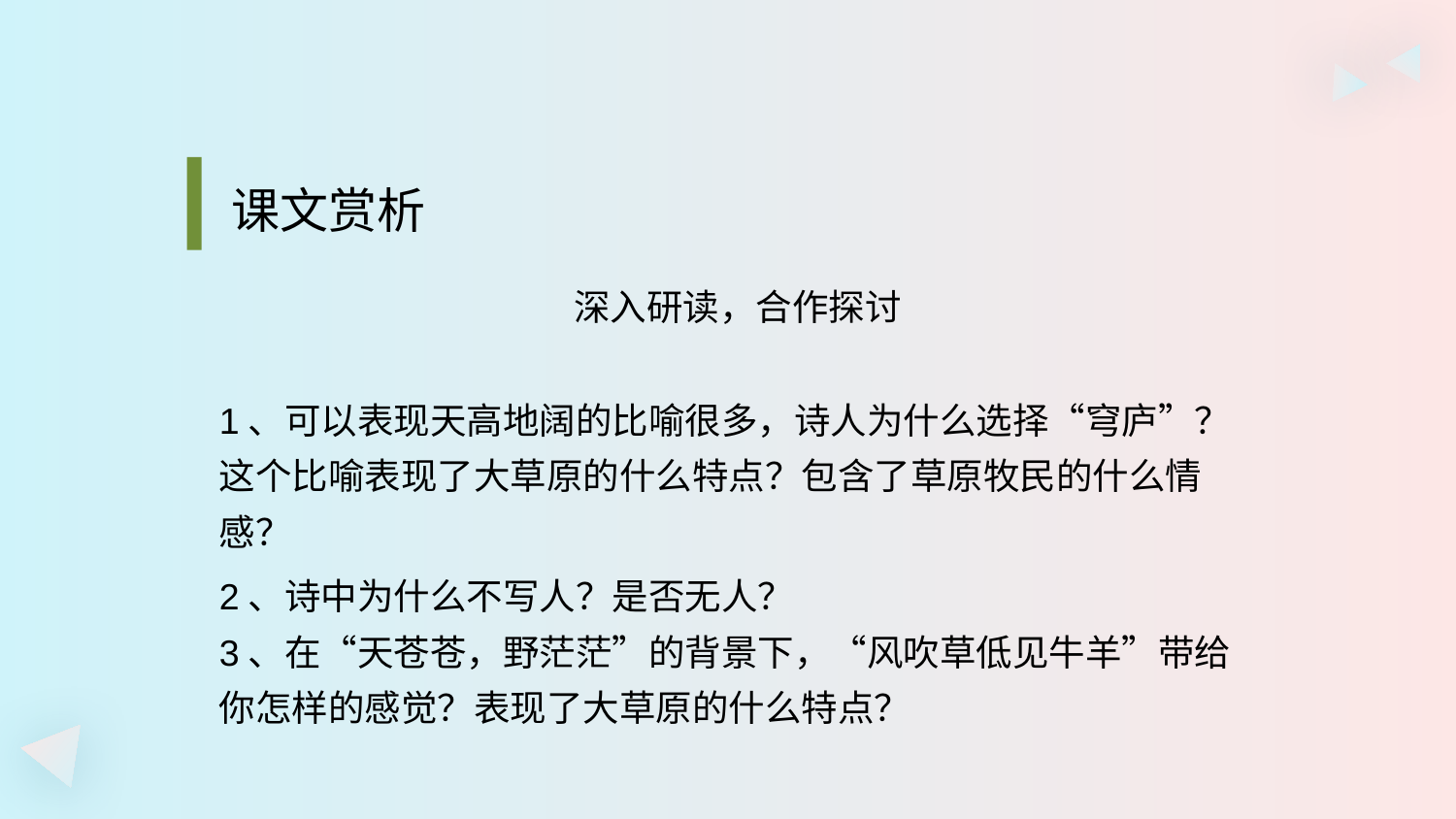

#

课文赏析
深入研读，合作探讨
1、可以表现天高地阔的比喻很多，诗人为什么选择“穹庐”？这个比喻表现了大草原的什么特点？包含了草原牧民的什么情感？
2、诗中为什么不写人？是否无人？
3、在“天苍苍，野茫茫”的背景下，“风吹草低见牛羊”带给你怎样的感觉？表现了大草原的什么特点？